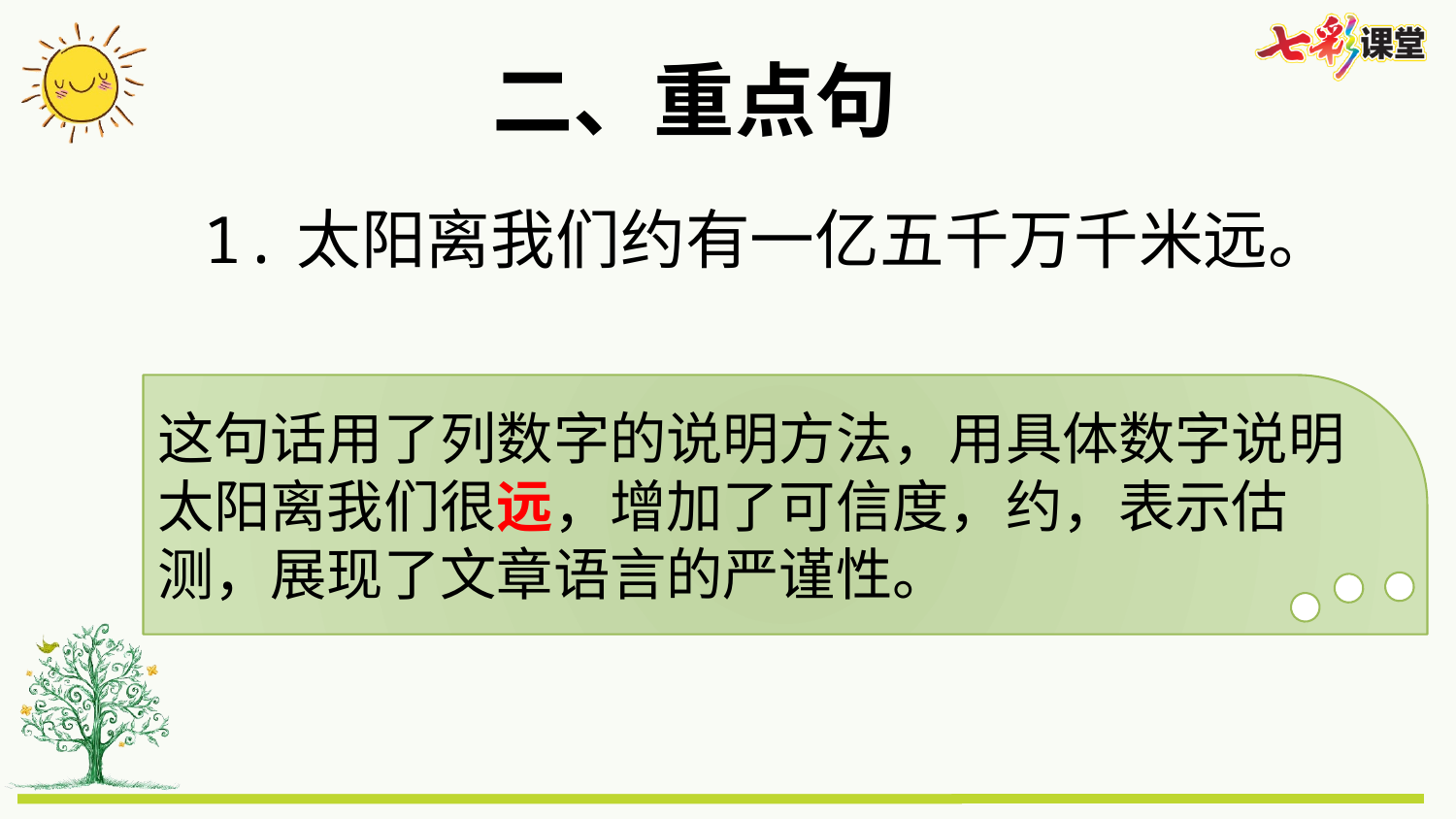

二、重点句
1.太阳离我们约有一亿五千万千米远。
这句话用了列数字的说明方法，用具体数字说明太阳离我们很远，增加了可信度，约，表示估测，展现了文章语言的严谨性。